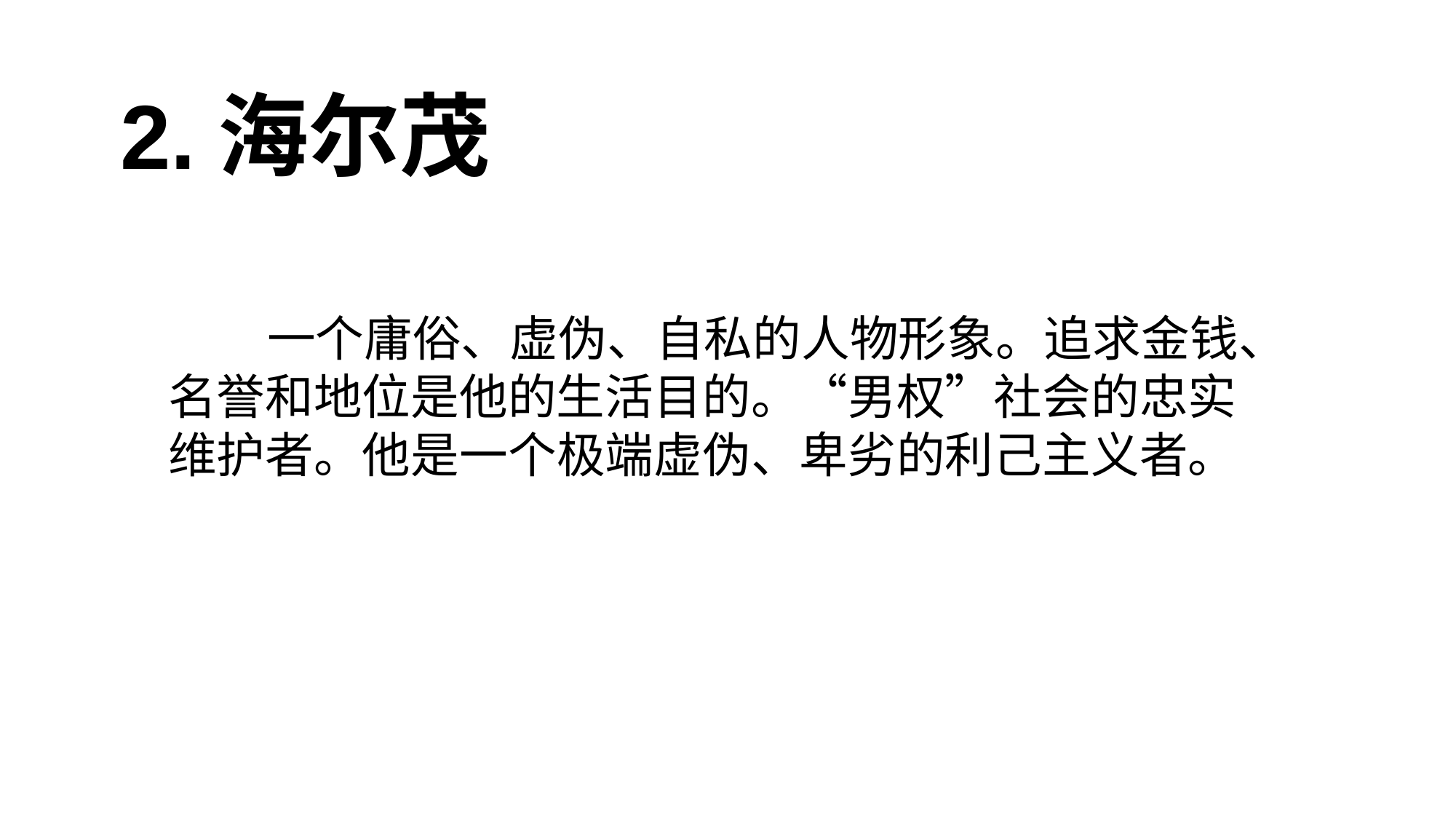

2.海尔茂
        一个庸俗、虚伪、自私的人物形象。追求金钱、名誉和地位是他的生活目的。“男权”社会的忠实维护者。他是一个极端虚伪、卑劣的利己主义者。